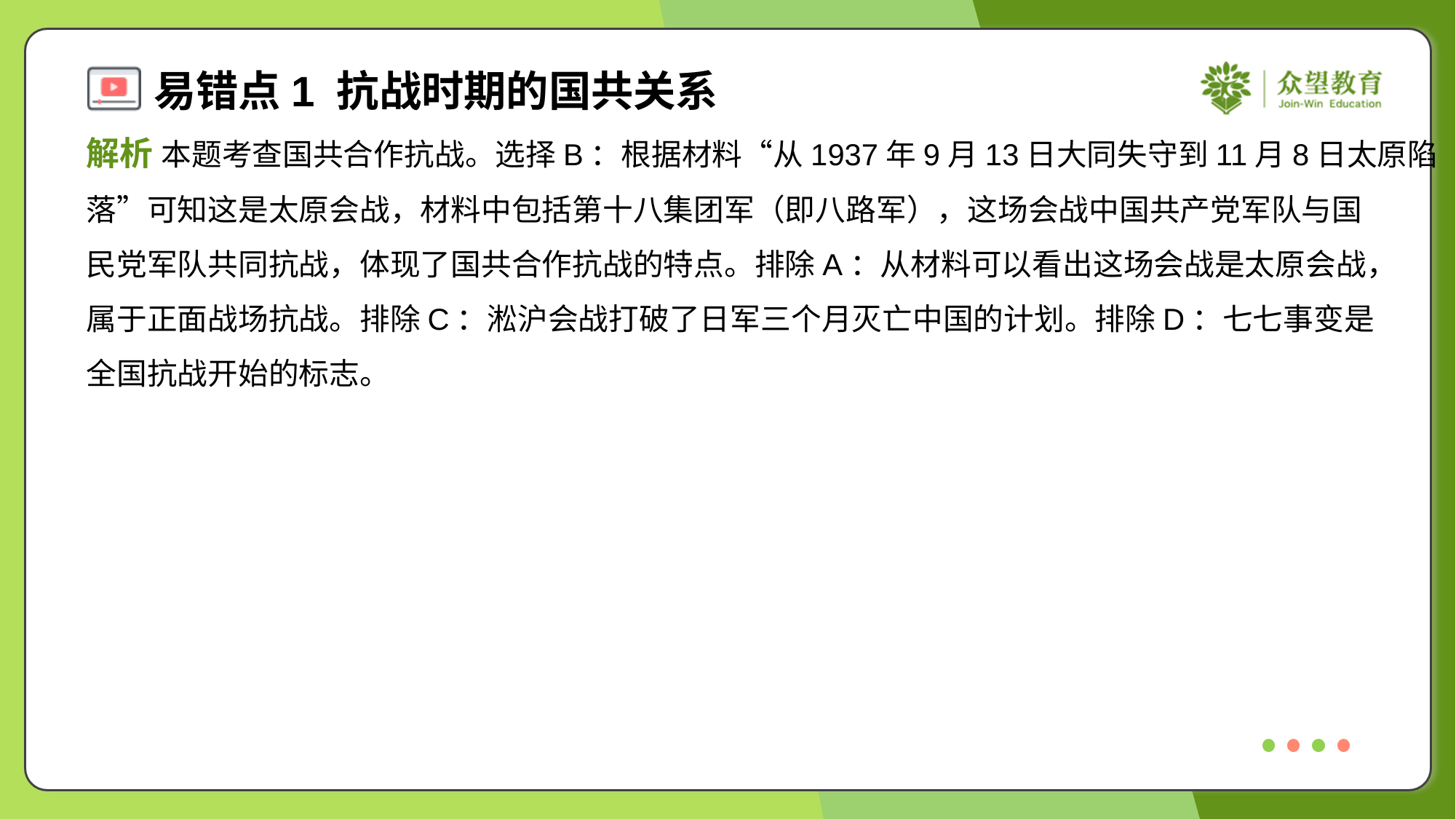

解析 本题考查国共合作抗战。选择B：根据材料“从1937年9月13日大同失守到11月8日太原陷
落”可知这是太原会战，材料中包括第十八集团军（即八路军），这场会战中国共产党军队与国
民党军队共同抗战，体现了国共合作抗战的特点。排除A：从材料可以看出这场会战是太原会战，
属于正面战场抗战。排除C：淞沪会战打破了日军三个月灭亡中国的计划。排除D：七七事变是
全国抗战开始的标志。